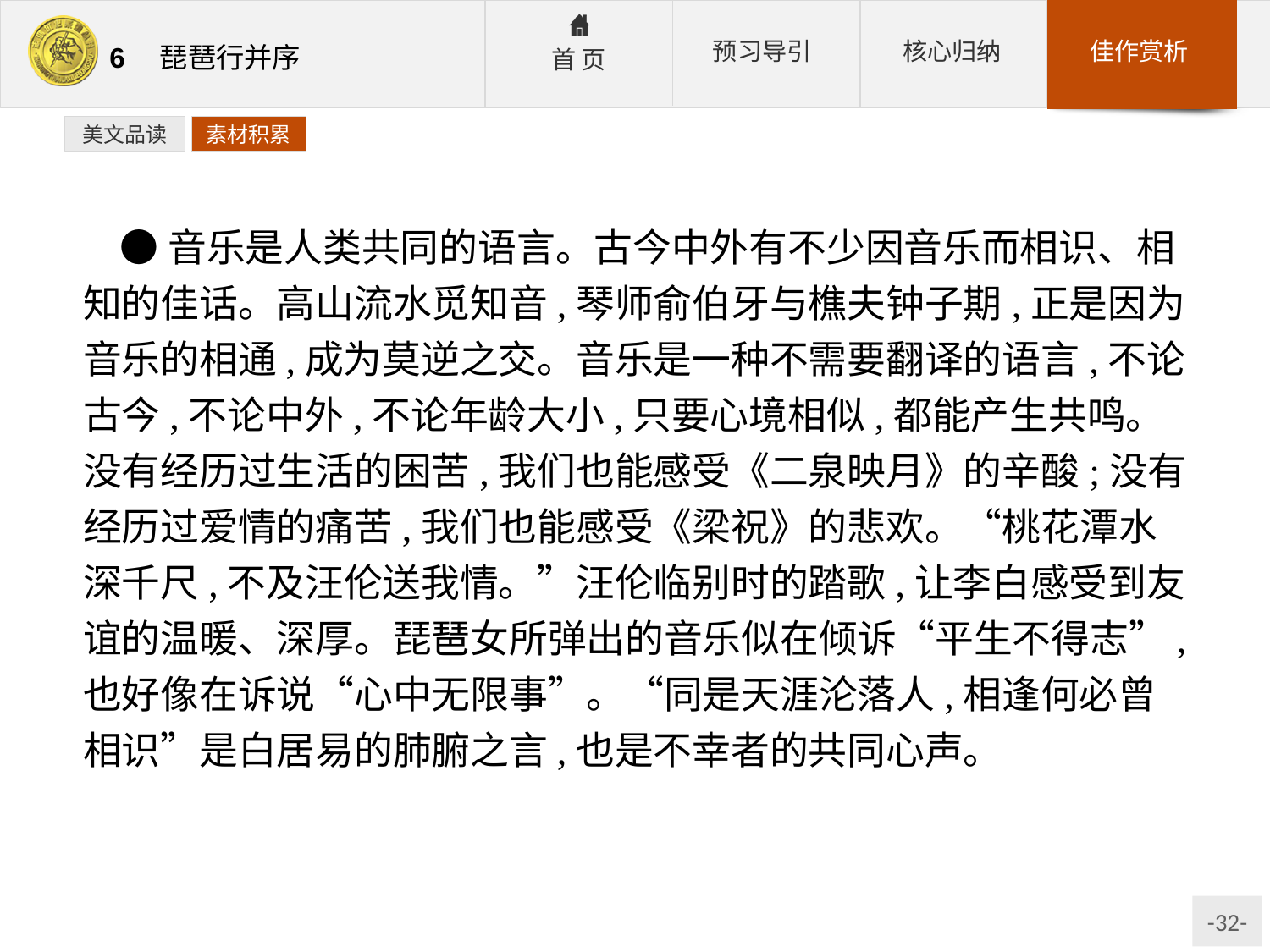

美文品读
素材积累
●音乐是人类共同的语言。古今中外有不少因音乐而相识、相知的佳话。高山流水觅知音,琴师俞伯牙与樵夫钟子期,正是因为音乐的相通,成为莫逆之交。音乐是一种不需要翻译的语言,不论古今,不论中外,不论年龄大小,只要心境相似,都能产生共鸣。没有经历过生活的困苦,我们也能感受《二泉映月》的辛酸;没有经历过爱情的痛苦,我们也能感受《梁祝》的悲欢。“桃花潭水深千尺,不及汪伦送我情。”汪伦临别时的踏歌,让李白感受到友谊的温暖、深厚。琵琶女所弹出的音乐似在倾诉“平生不得志”,也好像在诉说“心中无限事”。“同是天涯沦落人,相逢何必曾相识”是白居易的肺腑之言,也是不幸者的共同心声。